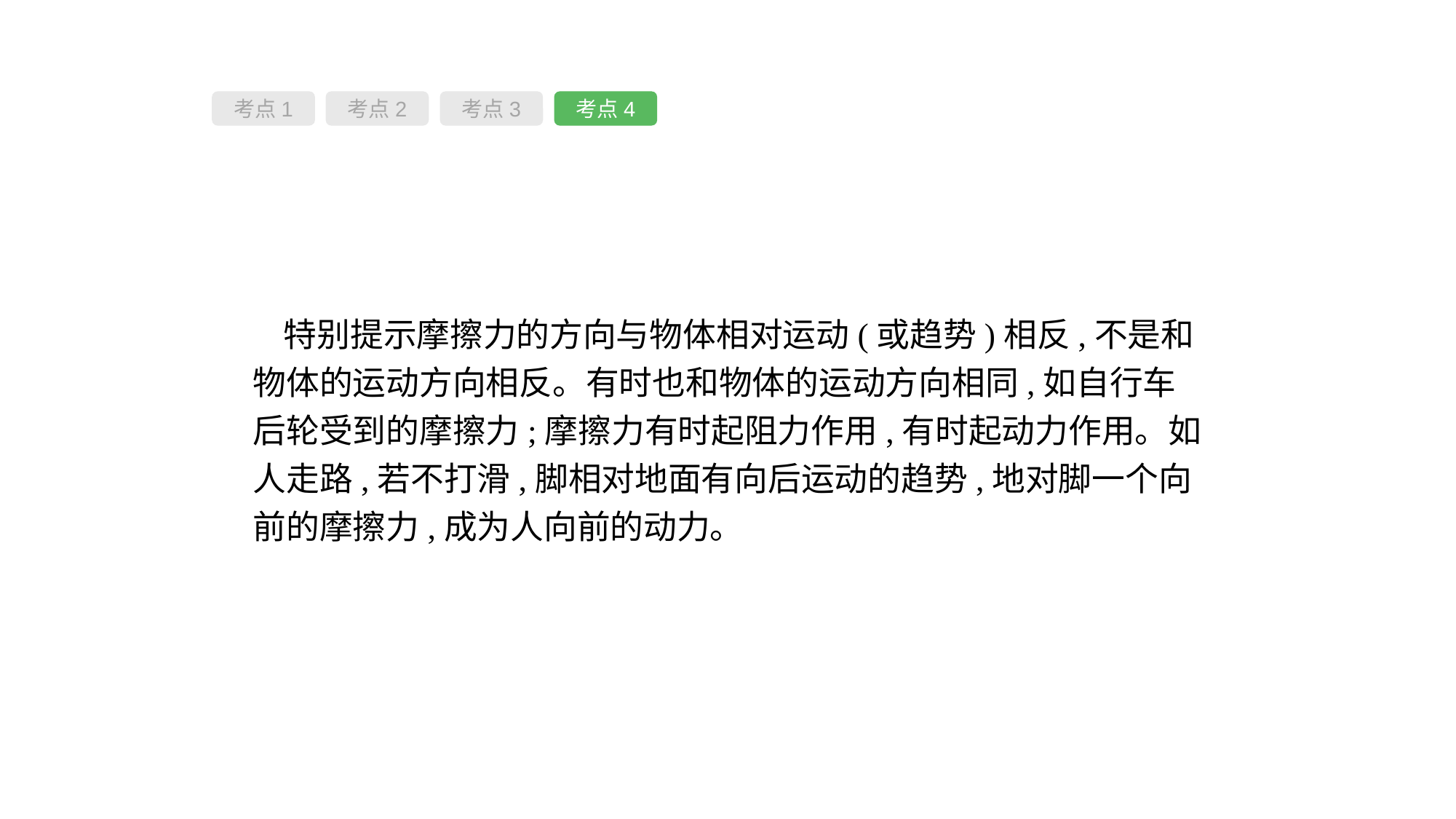

考点1
考点2
考点3
考点4
特别提示摩擦力的方向与物体相对运动(或趋势)相反,不是和物体的运动方向相反。有时也和物体的运动方向相同,如自行车后轮受到的摩擦力;摩擦力有时起阻力作用,有时起动力作用。如人走路,若不打滑,脚相对地面有向后运动的趋势,地对脚一个向前的摩擦力,成为人向前的动力。